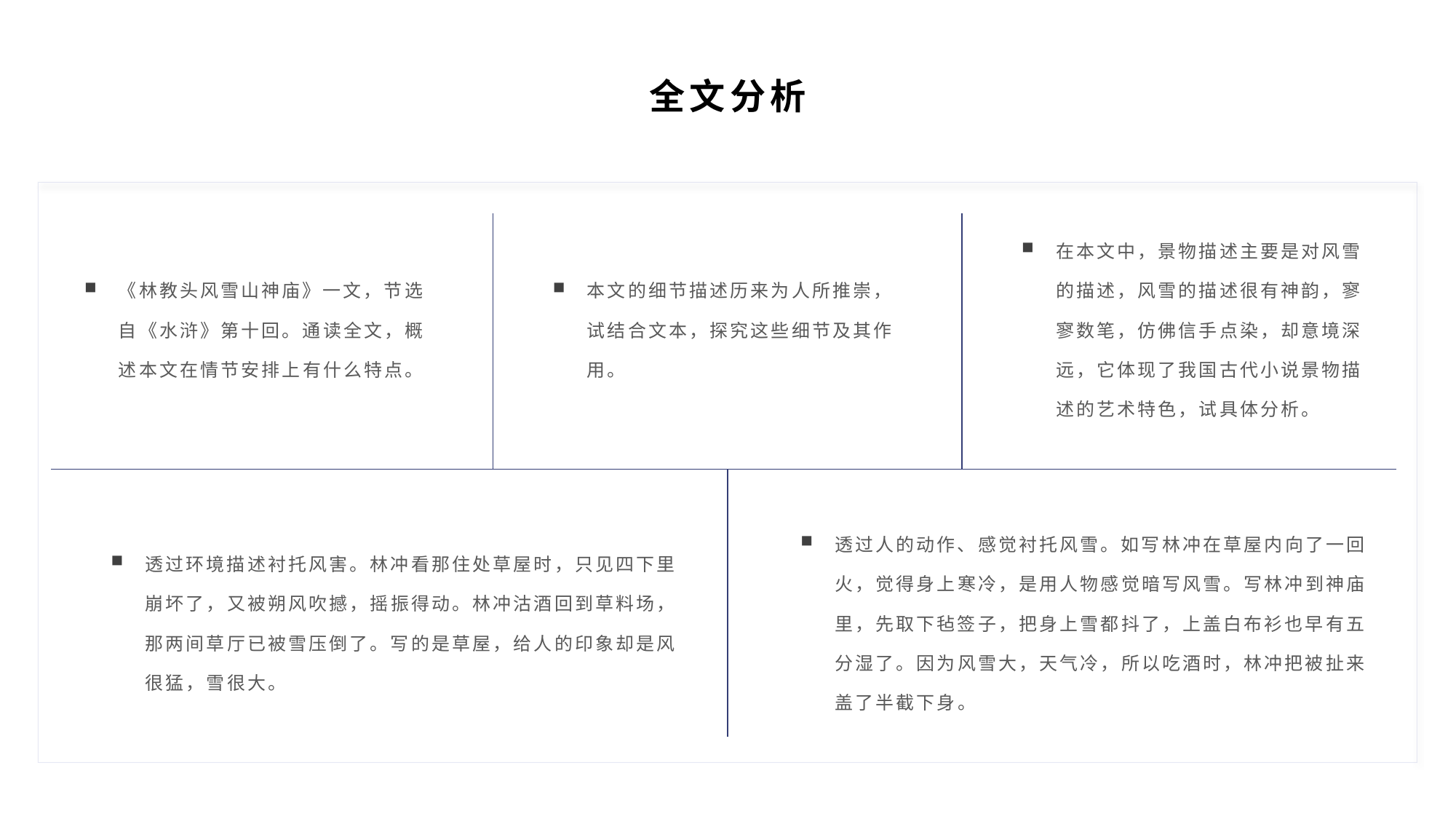

全文分析

《林教头风雪山神庙》一文，节选自《水浒》第十回。通读全文，概述本文在情节安排上有什么特点。
本文的细节描述历来为人所推崇，试结合文本，探究这些细节及其作用。
在本文中，景物描述主要是对风雪的描述，风雪的描述很有神韵，寥寥数笔，仿佛信手点染，却意境深远，它体现了我国古代小说景物描述的艺术特色，试具体分析。
透过环境描述衬托风害。林冲看那住处草屋时，只见四下里崩坏了，又被朔风吹撼，摇振得动。林冲沽酒回到草料场，那两间草厅已被雪压倒了。写的是草屋，给人的印象却是风很猛，雪很大。
透过人的动作、感觉衬托风雪。如写林冲在草屋内向了一回火，觉得身上寒冷，是用人物感觉暗写风雪。写林冲到神庙里，先取下毡签子，把身上雪都抖了，上盖白布衫也早有五分湿了。因为风雪大，天气冷，所以吃酒时，林冲把被扯来盖了半截下身。